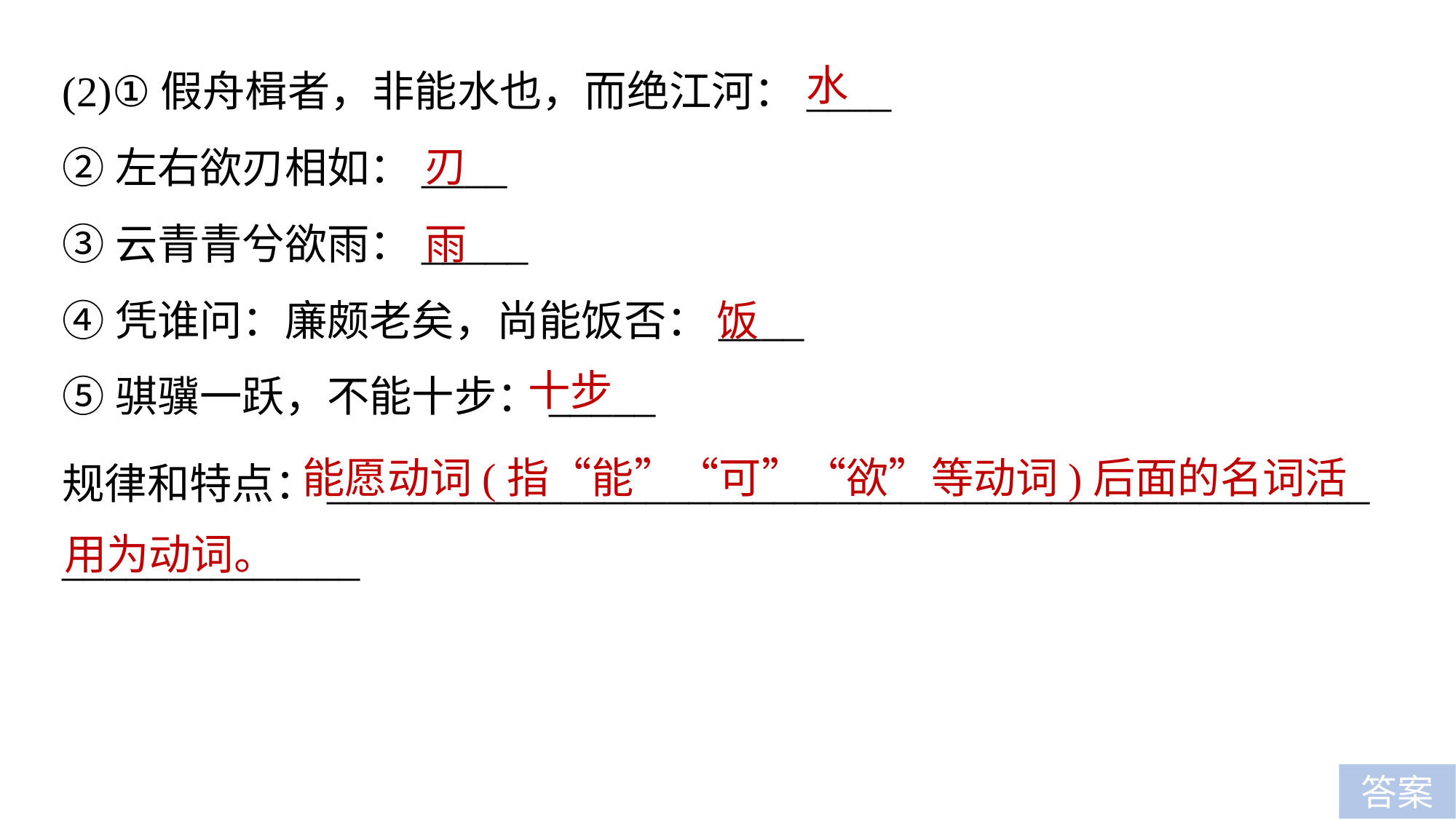

水
(2)①假舟楫者，非能水也，而绝江河：____
②左右欲刃相如：____
③云青青兮欲雨：_____
④凭谁问：廉颇老矣，尚能饭否：____
⑤骐骥一跃，不能十步：_____
刃
雨
饭
十步
                        能愿动词(指“能”“可”“欲”等动词)后面的名词活用为动词。
规律和特点：_________________________________________________
______________
答案